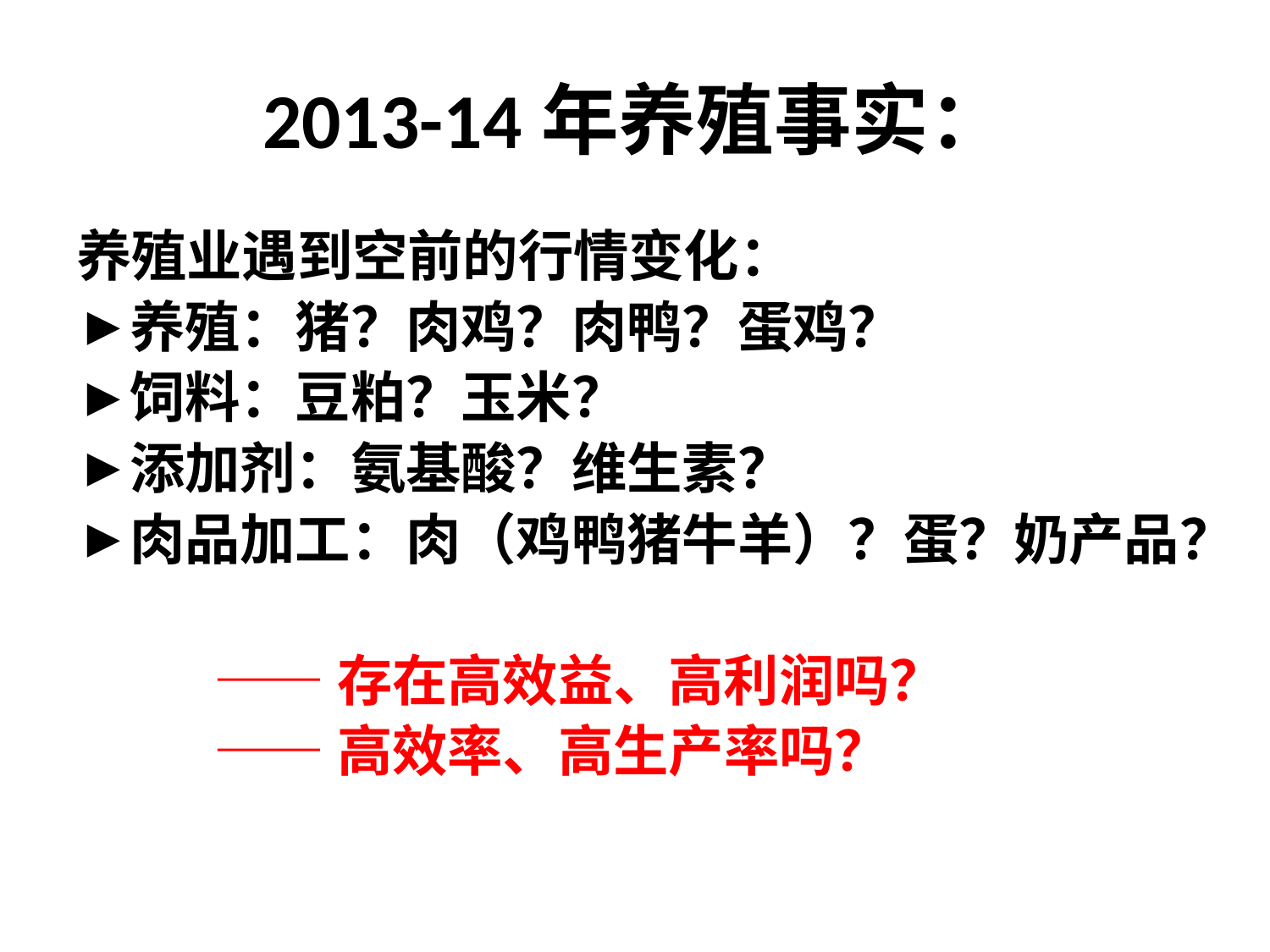

# 2013-14年养殖事实：
养殖业遇到空前的行情变化：
养殖：猪？肉鸡？肉鸭？蛋鸡？
饲料：豆粕？玉米？
添加剂：氨基酸？维生素？
肉品加工：肉（鸡鸭猪牛羊）？蛋？奶产品？

           ——存在高效益、高利润吗？
           ——高效率、高生产率吗？